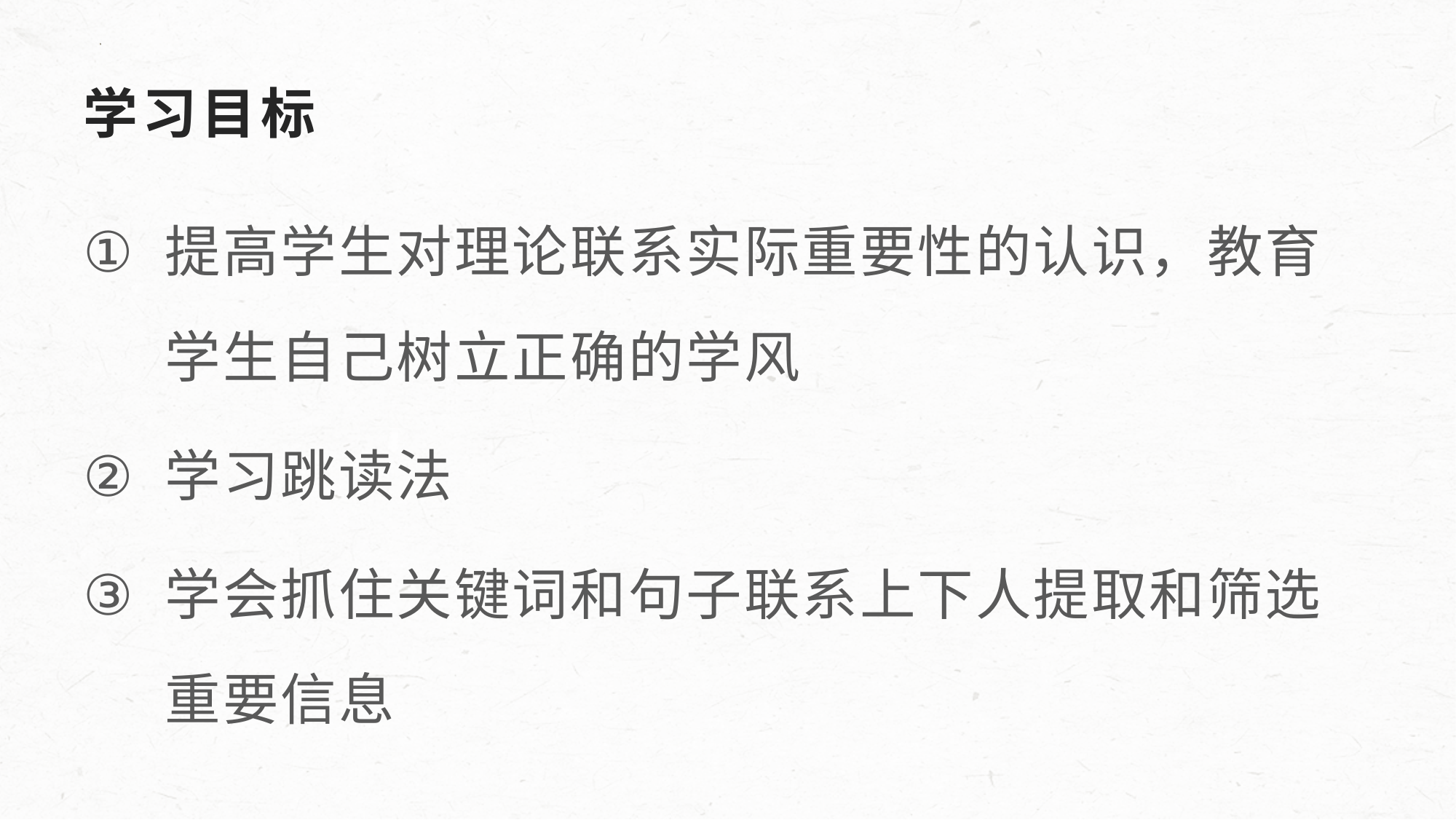

学习目标
提高学生对理论联系实际重要性的认识，教育学生自己树立正确的学风
学习跳读法
学会抓住关键词和句子联系上下人提取和筛选重要信息